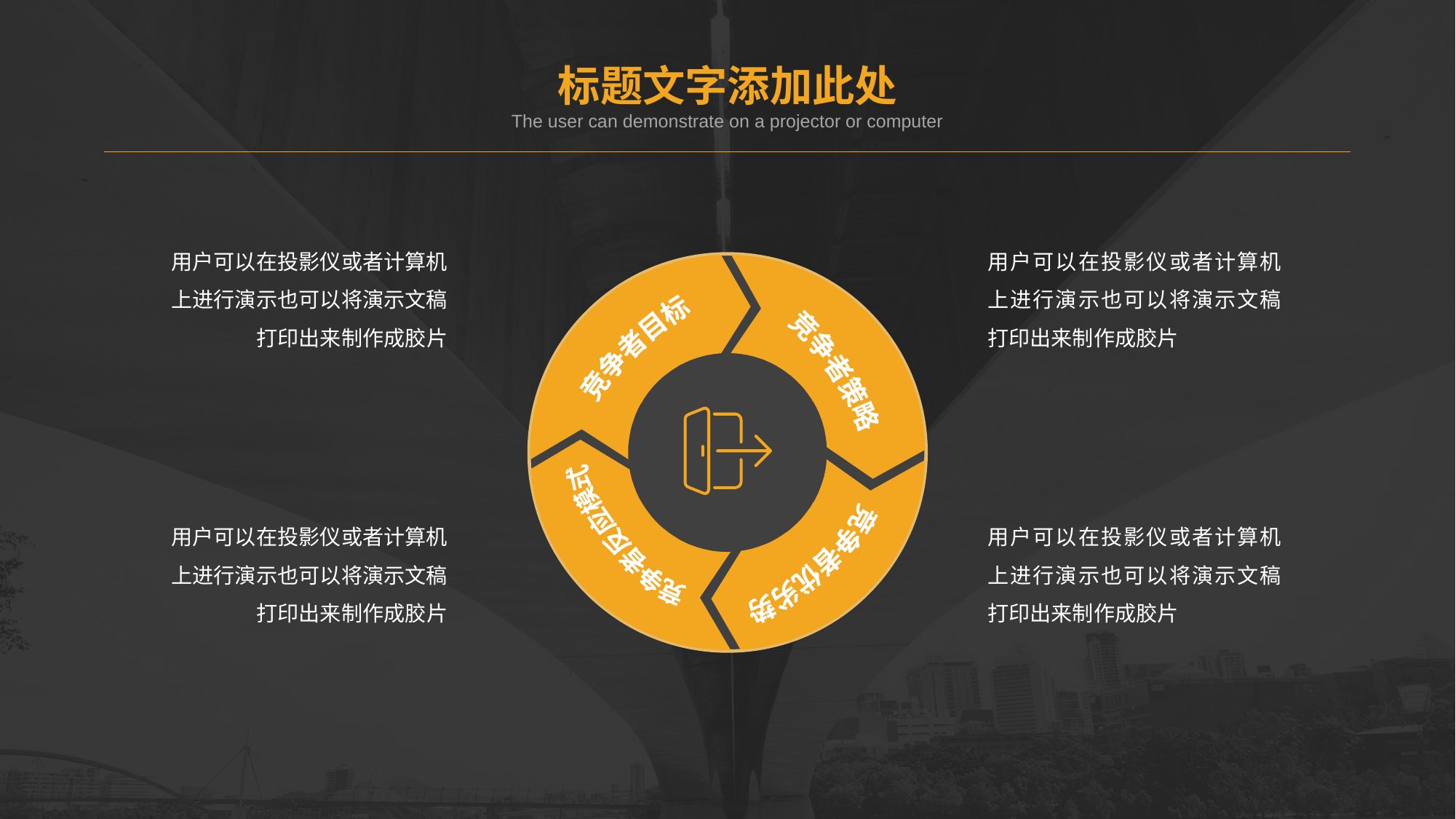

标题文字添加此处
The user can demonstrate on a projector or computer
用户可以在投影仪或者计算机上进行演示也可以将演示文稿打印出来制作成胶片
用户可以在投影仪或者计算机上进行演示也可以将演示文稿打印出来制作成胶片

竞争者目标
竞争者策略
竞争者反应模式
竞争者优劣势

用户可以在投影仪或者计算机上进行演示也可以将演示文稿打印出来制作成胶片
用户可以在投影仪或者计算机上进行演示也可以将演示文稿打印出来制作成胶片